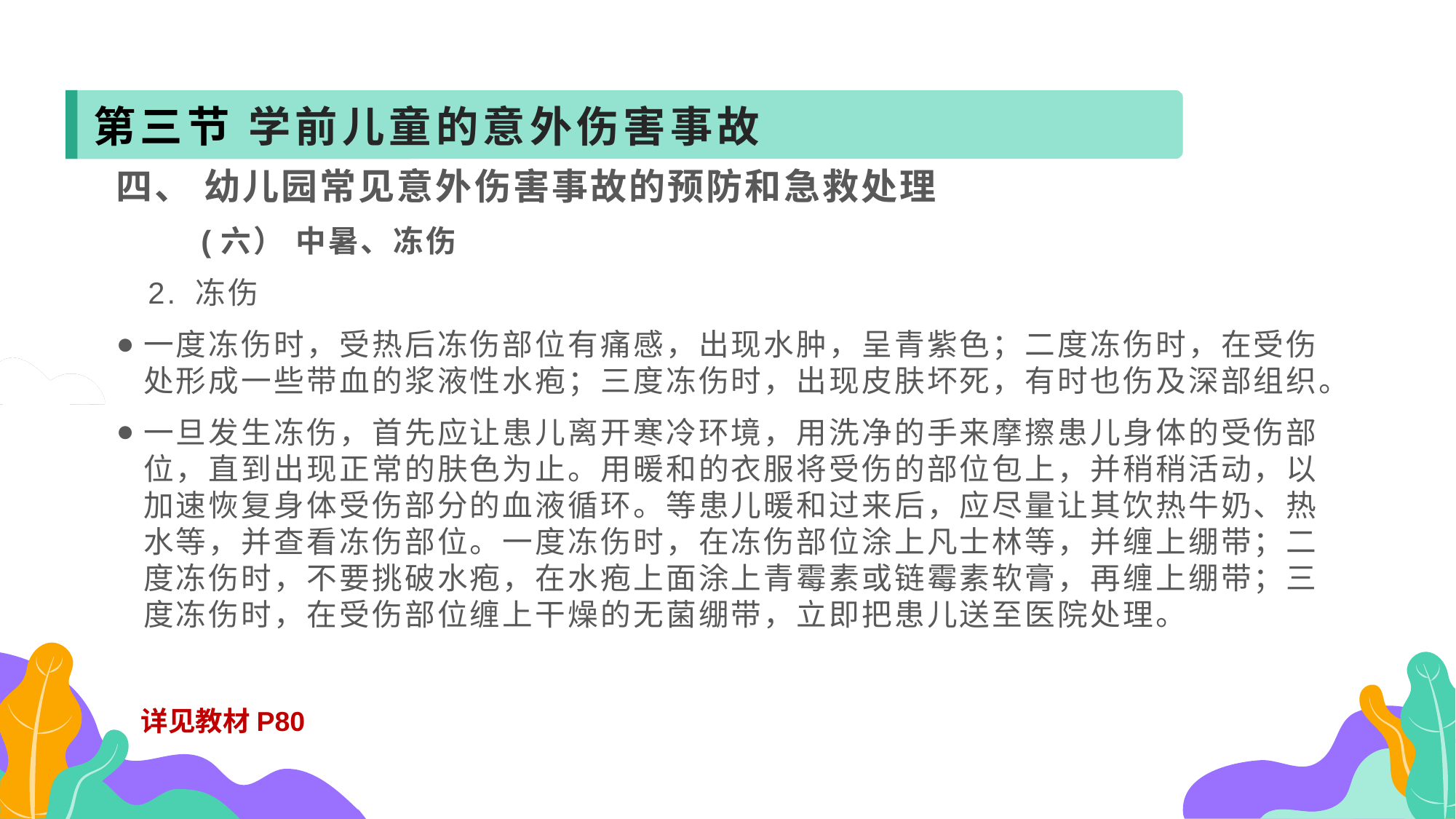

第三节 学前儿童的意外伤害事故
四、 幼儿园常见意外伤害事故的预防和急救处理
        (六） 中暑、冻伤
   2. 冻伤
一度冻伤时，受热后冻伤部位有痛感，出现水肿，呈青紫色；二度冻伤时，在受伤处形成一些带血的浆液性水疱；三度冻伤时，出现皮肤坏死，有时也伤及深部组织。
一旦发生冻伤，首先应让患儿离开寒冷环境，用洗净的手来摩擦患儿身体的受伤部位，直到出现正常的肤色为止。用暖和的衣服将受伤的部位包上，并稍稍活动，以加速恢复身体受伤部分的血液循环。等患儿暖和过来后，应尽量让其饮热牛奶、热水等，并查看冻伤部位。一度冻伤时，在冻伤部位涂上凡士林等，并缠上绷带；二度冻伤时，不要挑破水疱，在水疱上面涂上青霉素或链霉素软膏，再缠上绷带；三度冻伤时，在受伤部位缠上干燥的无菌绷带，立即把患儿送至医院处理。
详见教材P80